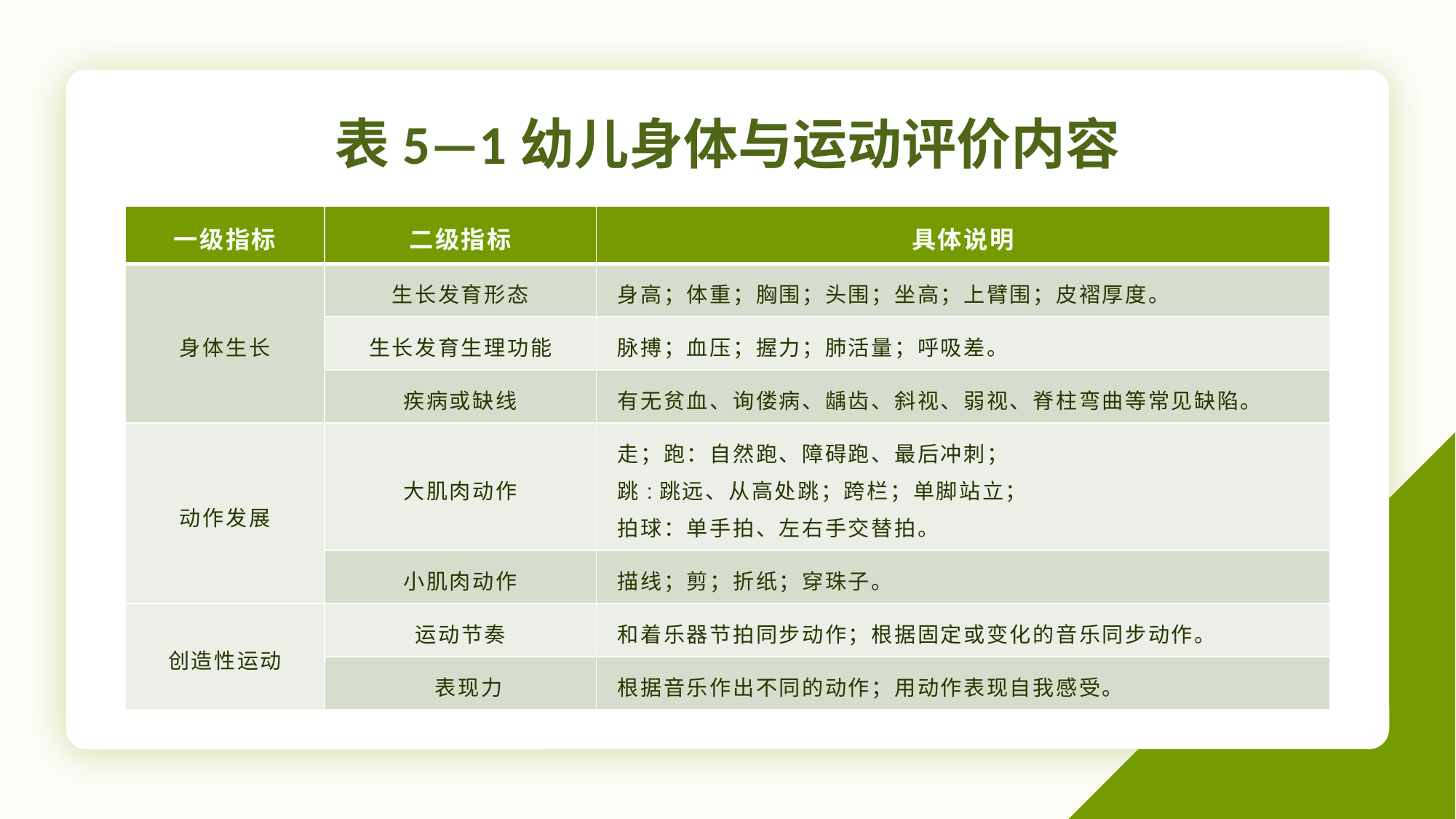

# 表5—1幼儿身体与运动评价内容
| 一级指标 | 二级指标 | 具体说明 |
| --- | --- | --- |
| 身体生长 | 生长发育形态 | 身高；体重；胸围；头围；坐高；上臂围；皮褶厚度。 |
|  | 生长发育生理功能 | 脉搏；血压；握力；肺活量；呼吸差。 |
|  | 疾病或缺线 | 有无贫血、询偻病、龋齿、斜视、弱视、脊柱弯曲等常见缺陷。 |
| 动作发展 | 大肌肉动作 | 走；跑：自然跑、障碍跑、最后冲刺； 跳:跳远、从高处跳；跨栏；单脚站立； 拍球：单手拍、左右手交替拍。 |
|  | 小肌肉动作 | 描线；剪；折纸；穿珠子。 |
| 创造性运动 | 运动节奏 | 和着乐器节拍同步动作；根据固定或变化的音乐同步动作。 |
|  | 表现力 | 根据音乐作出不同的动作；用动作表现自我感受。 |